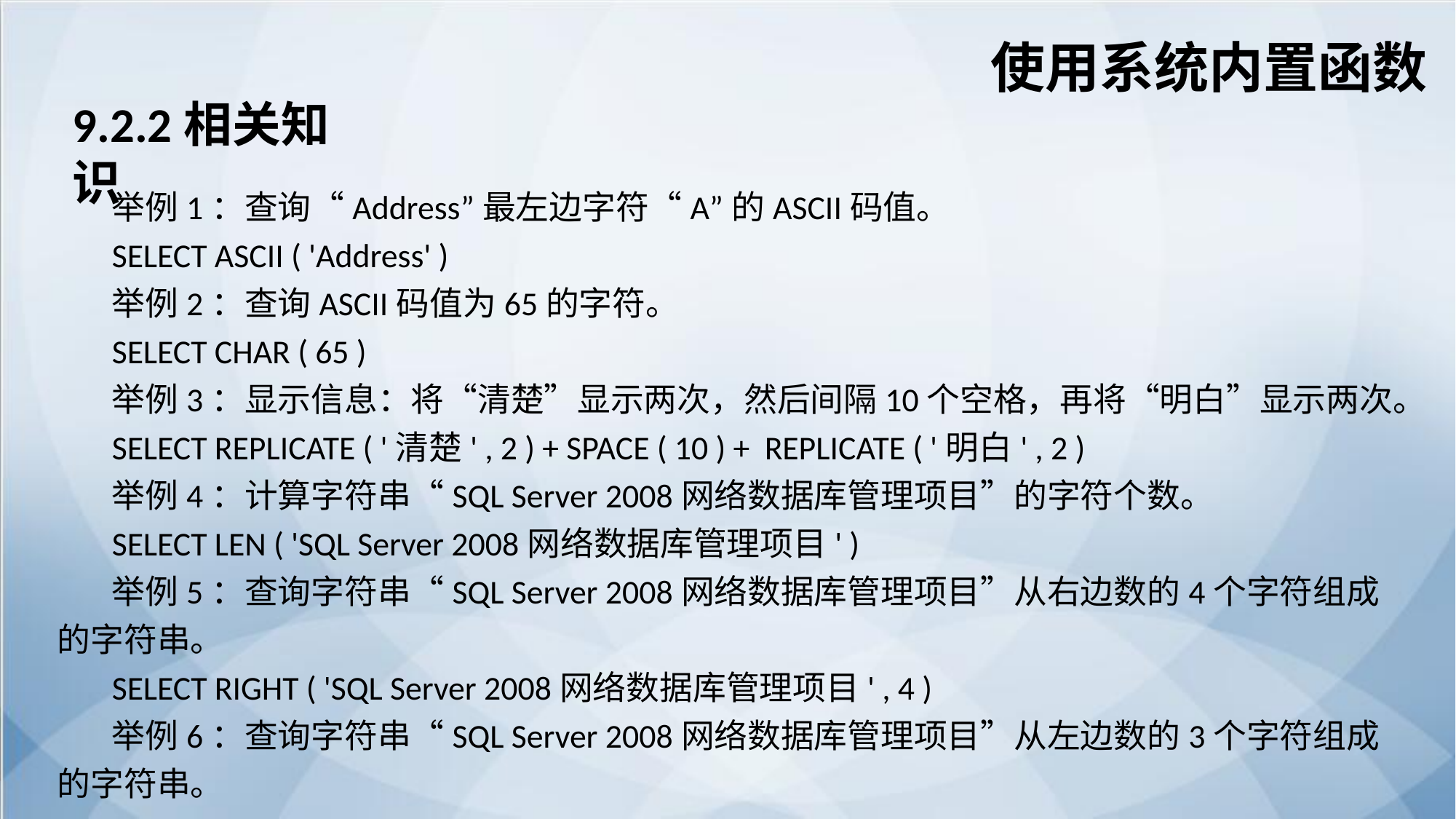

使用系统内置函数
9.2.2相关知识
举例1：查询“Address”最左边字符“A”的ASCII码值。
SELECT ASCII ( 'Address' )
举例2：查询ASCII码值为65的字符。
SELECT CHAR ( 65 )
举例3：显示信息：将“清楚”显示两次，然后间隔10个空格，再将“明白”显示两次。
SELECT REPLICATE ( '清楚' , 2 ) + SPACE ( 10 ) +  REPLICATE ( '明白' , 2 )
举例4：计算字符串“SQL Server 2008网络数据库管理项目”的字符个数。
SELECT LEN ( 'SQL Server 2008网络数据库管理项目' )
举例5：查询字符串“SQL Server 2008网络数据库管理项目”从右边数的4个字符组成的字符串。
SELECT RIGHT ( 'SQL Server 2008网络数据库管理项目' , 4 )
举例6：查询字符串“SQL Server 2008网络数据库管理项目”从左边数的3个字符组成的字符串。